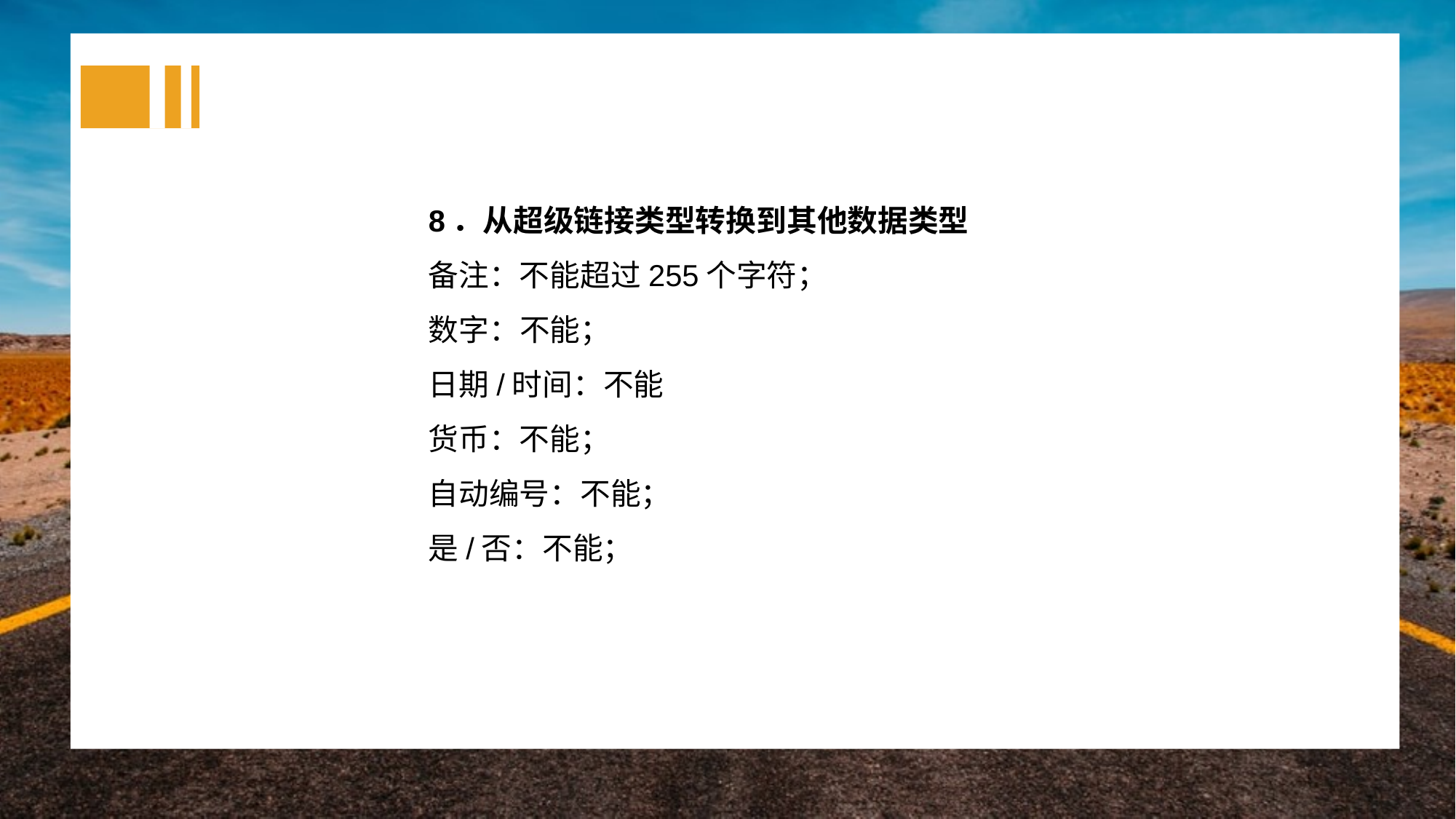

8．从超级链接类型转换到其他数据类型
备注：不能超过255个字符；
数字：不能；
日期/时间：不能
货币：不能；
自动编号：不能；
是/否：不能；